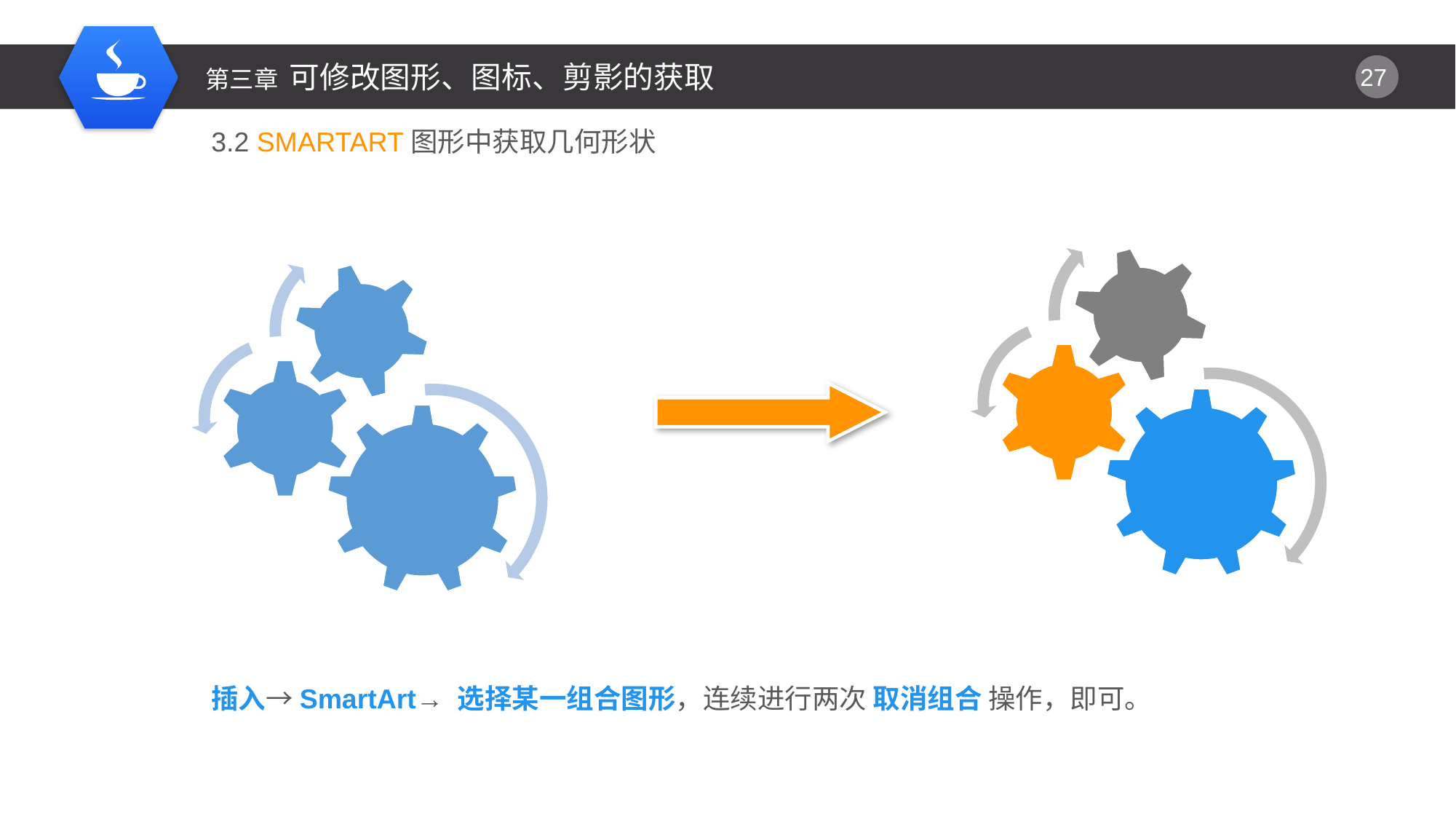

3.2 SMARTART图形中获取几何形状

插入→SmartArt→ 选择某一组合图形，连续进行两次 取消组合 操作，即可。